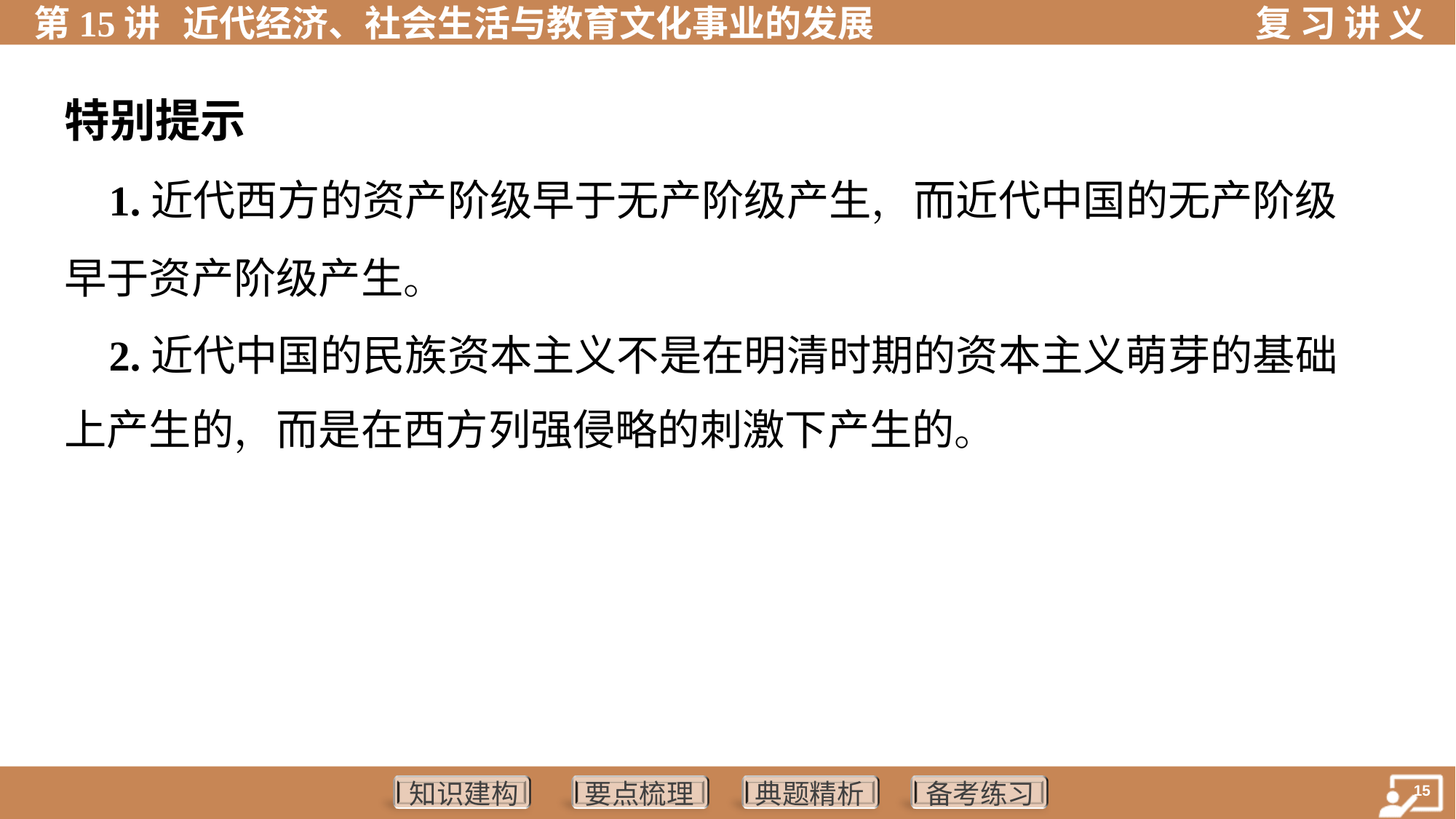

特别提示
    1.近代西方的资产阶级早于无产阶级产生，而近代中国的无产阶级
早于资产阶级产生。
    2.近代中国的民族资本主义不是在明清时期的资本主义萌芽的基础
上产生的，而是在西方列强侵略的刺激下产生的。